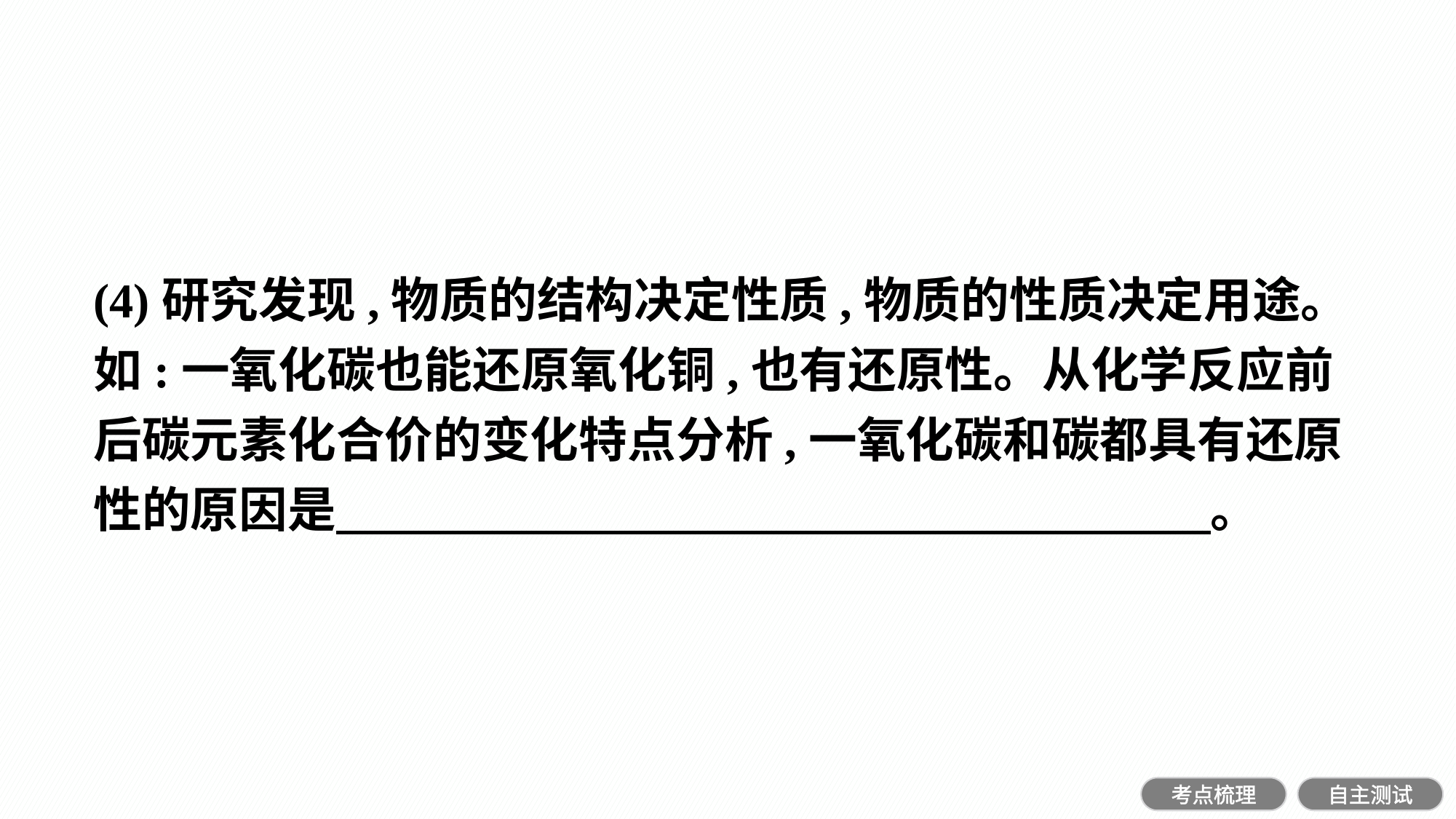

(4)研究发现,物质的结构决定性质,物质的性质决定用途。如:一氧化碳也能还原氧化铜,也有还原性。从化学反应前后碳元素化合价的变化特点分析,一氧化碳和碳都具有还原性的原因是　　　　　　　　　　　　　　　　　　。